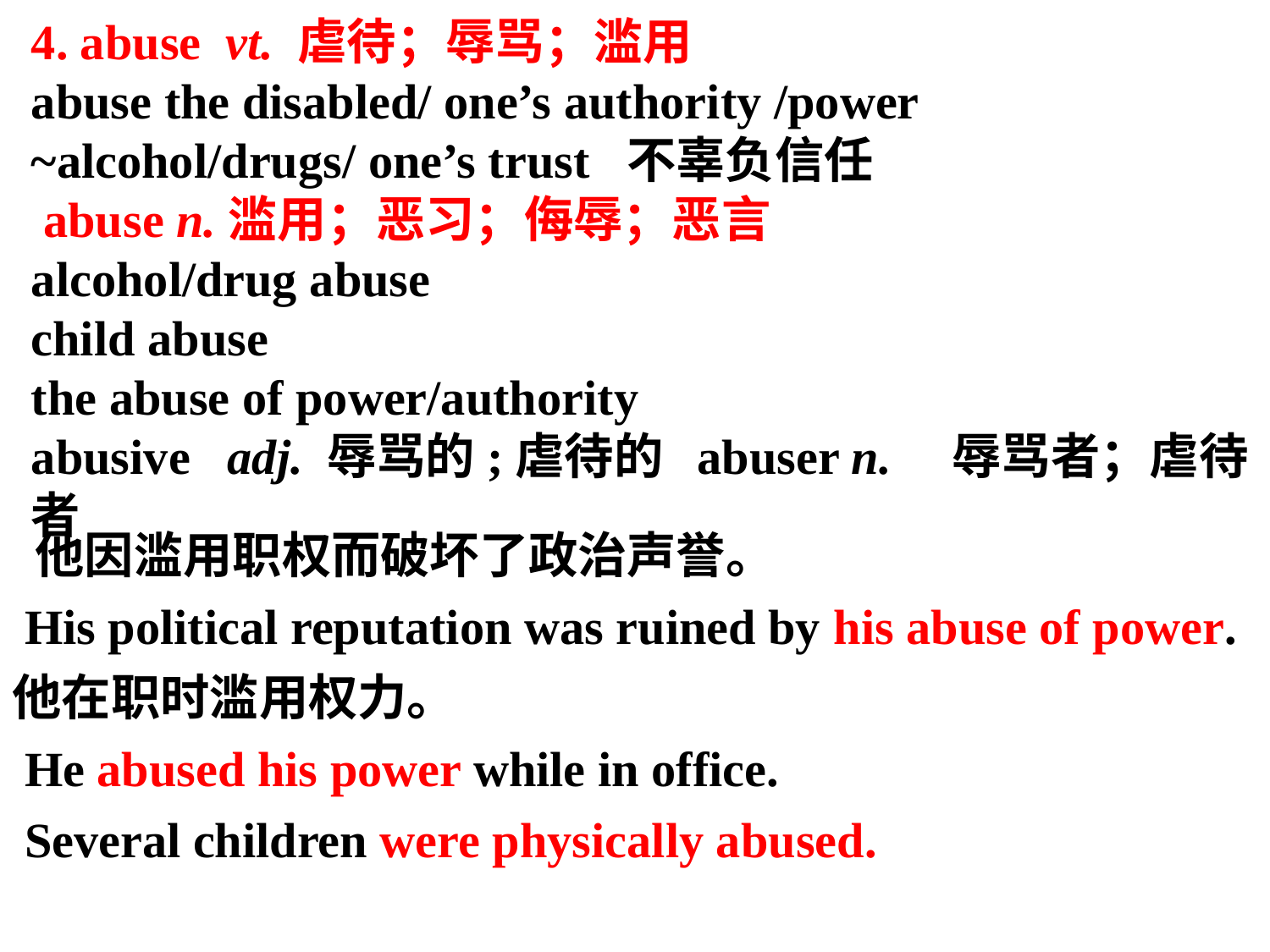

4. abuse  vt. 虐待；辱骂；滥用
abuse the disabled/ one’s authority /power    ~alcohol/drugs/ one’s trust  不辜负信任
 abuse n.滥用；恶习；侮辱；恶言
alcohol/drug abuse
child abuse
the abuse of power/authority
abusive   adj. 辱骂的;虐待的  abuser n.    辱骂者；虐待者

 他因滥用职权而破坏了政治声誉。
 His political reputation was ruined by his abuse of power.
他在职时滥用权力。
 He abused his power while in office.
 Several children were physically abused.